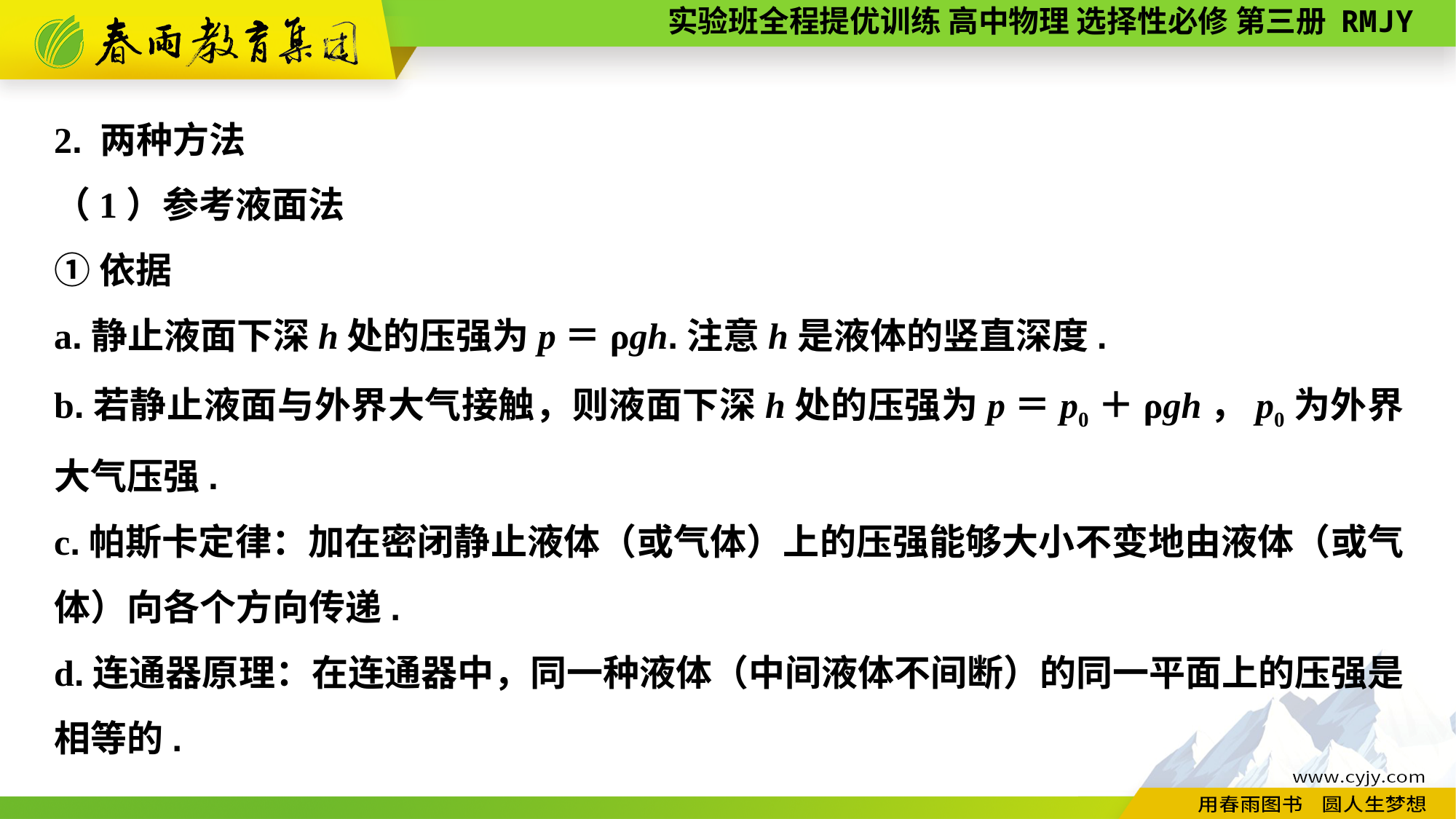

2. 两种方法
（1）参考液面法
①依据
a.静止液面下深h处的压强为p＝ρgh.注意h是液体的竖直深度.
b.若静止液面与外界大气接触，则液面下深h处的压强为p＝p0＋ρgh，p0为外界大气压强.
c.帕斯卡定律：加在密闭静止液体（或气体）上的压强能够大小不变地由液体（或气体）向各个方向传递.
d.连通器原理：在连通器中，同一种液体（中间液体不间断）的同一平面上的压强是相等的.